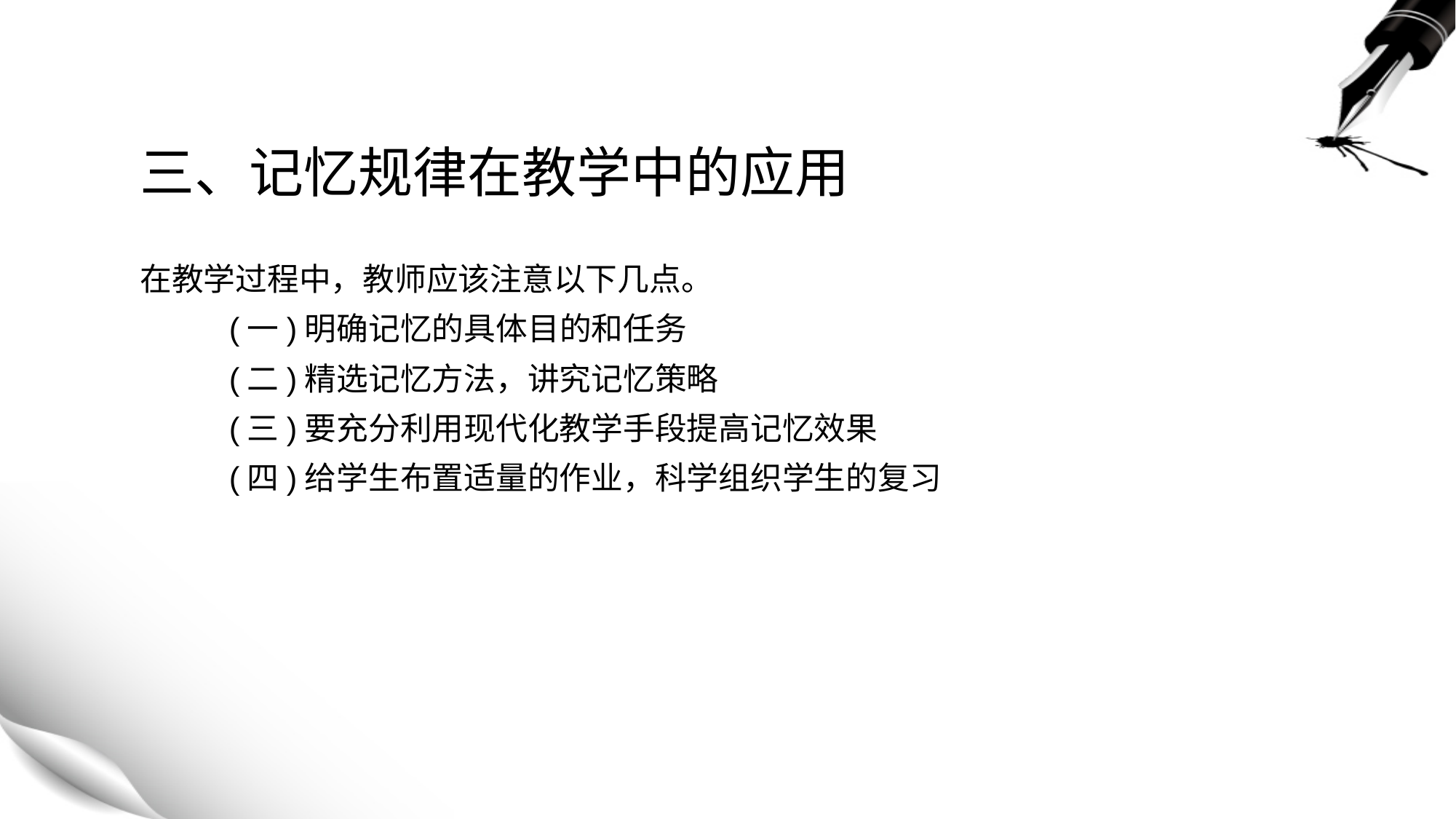

# 三、记忆规律在教学中的应用
在教学过程中，教师应该注意以下几点。
          (一)明确记忆的具体目的和任务
          (二)精选记忆方法，讲究记忆策略
          (三)要充分利用现代化教学手段提高记忆效果
          (四)给学生布置适量的作业，科学组织学生的复习